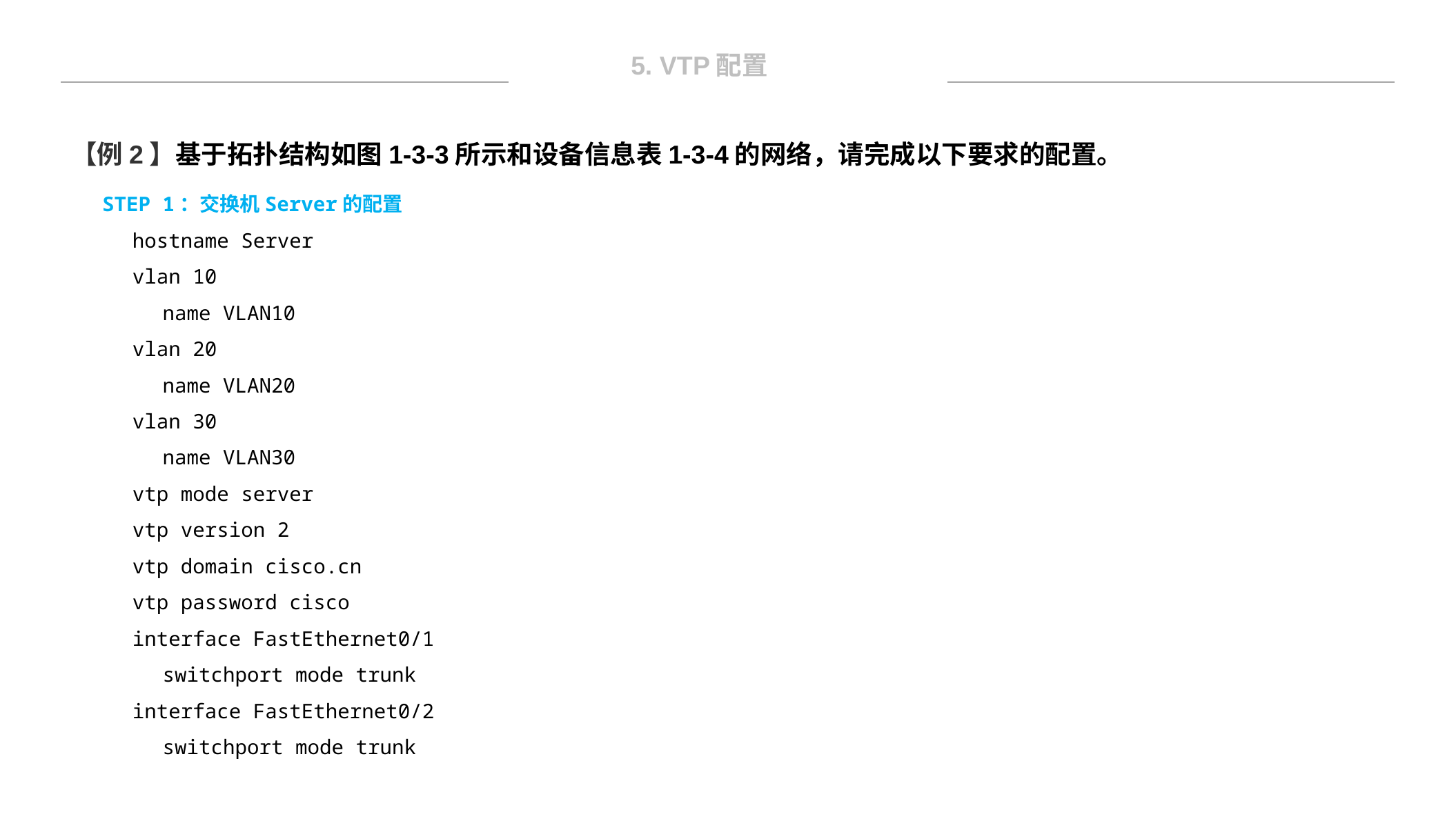

5. VTP配置
【例2】基于拓扑结构如图1-3-3所示和设备信息表1-3-4的网络，请完成以下要求的配置。
STEP 1：交换机Server的配置
hostname Server
vlan 10
name VLAN10
vlan 20
name VLAN20
vlan 30
name VLAN30
vtp mode server
vtp version 2
vtp domain cisco.cn
vtp password cisco
interface FastEthernet0/1
switchport mode trunk
interface FastEthernet0/2
switchport mode trunk